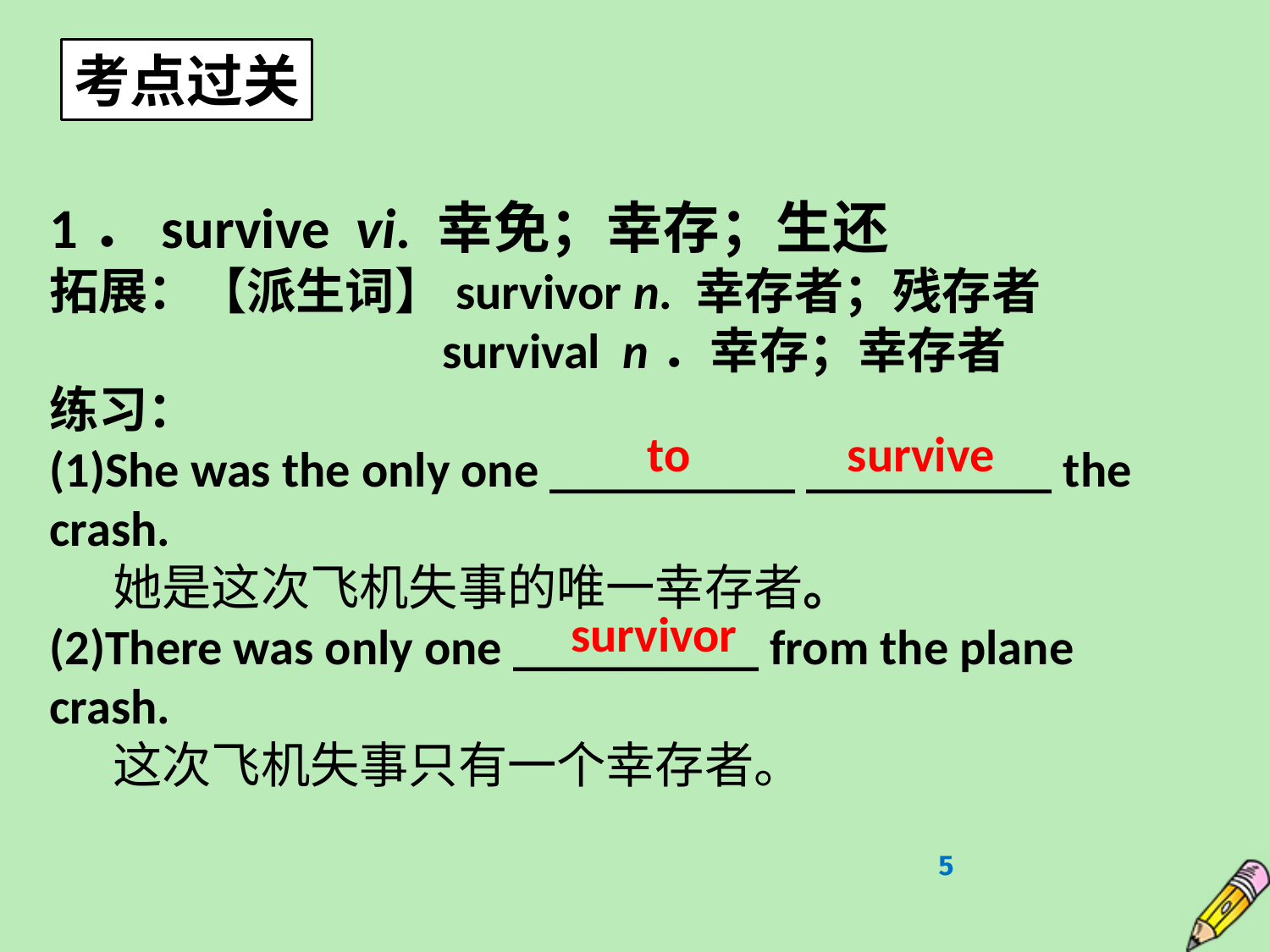

考点过关
1．survive  vi. 幸免；幸存；生还
拓展：【派生词】survivor n. 幸存者；残存者
                                   survival  n．幸存；幸存者
练习：
(1)She was the only one __________ __________ the crash.
她是这次飞机失事的唯一幸存者。
(2)There was only one __________ from the plane crash.
这次飞机失事只有一个幸存者。

        to              survive
survivor
5